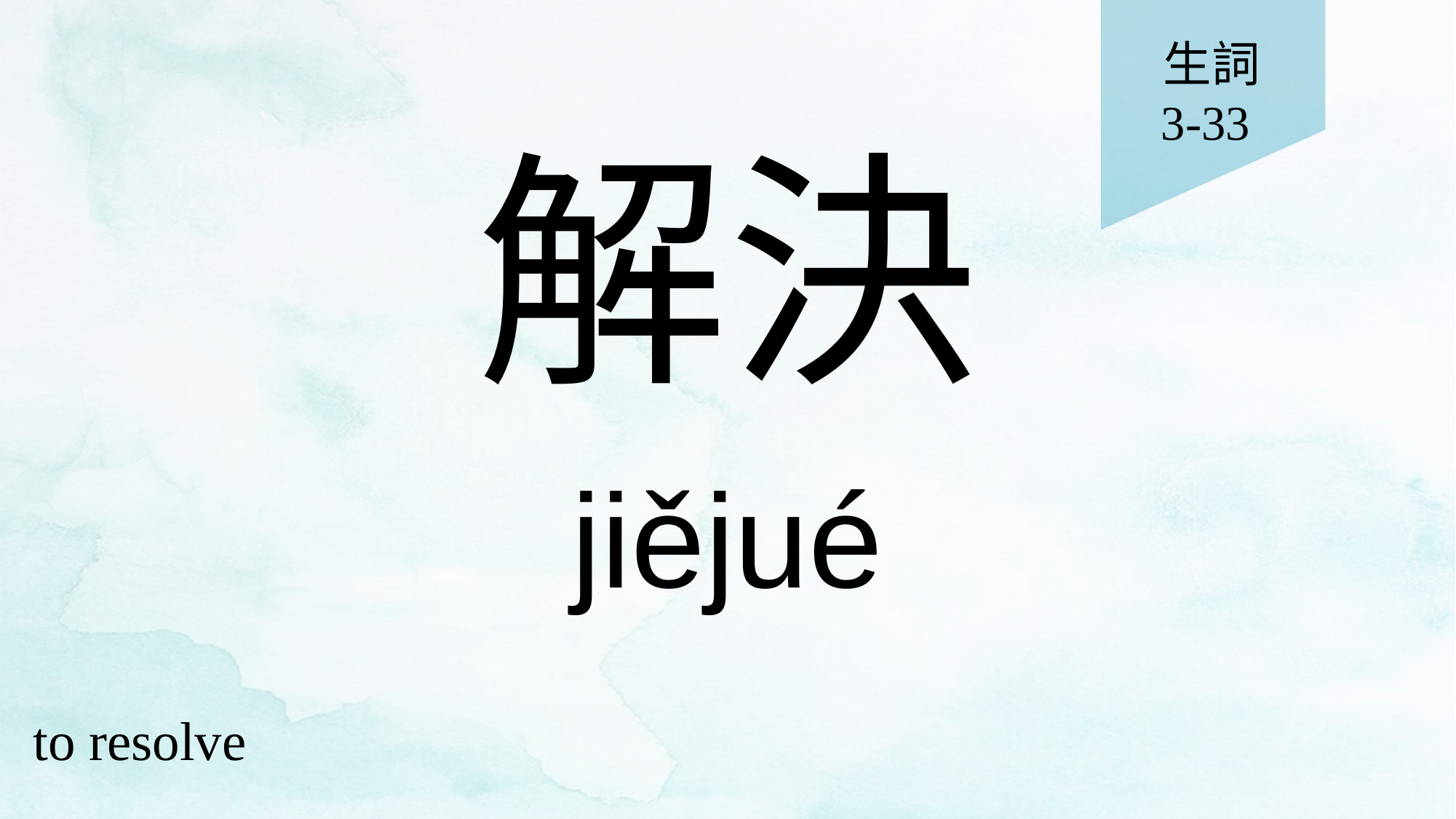

生詞
3-33
# 解決
jiějué
to resolve